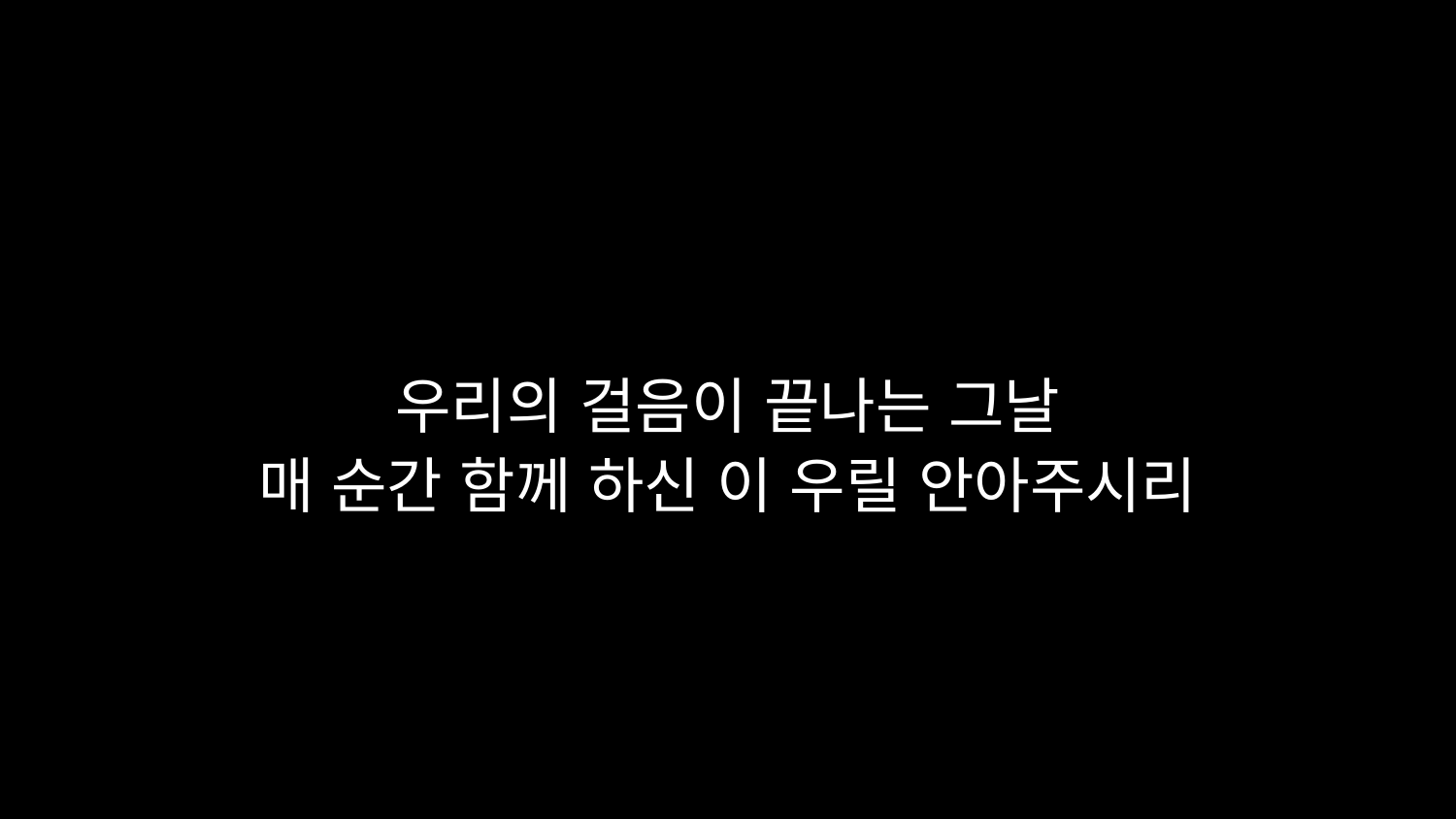

# 우리의 걸음이 끝나는 그날 매 순간 함께 하신 이 우릴 안아주시리